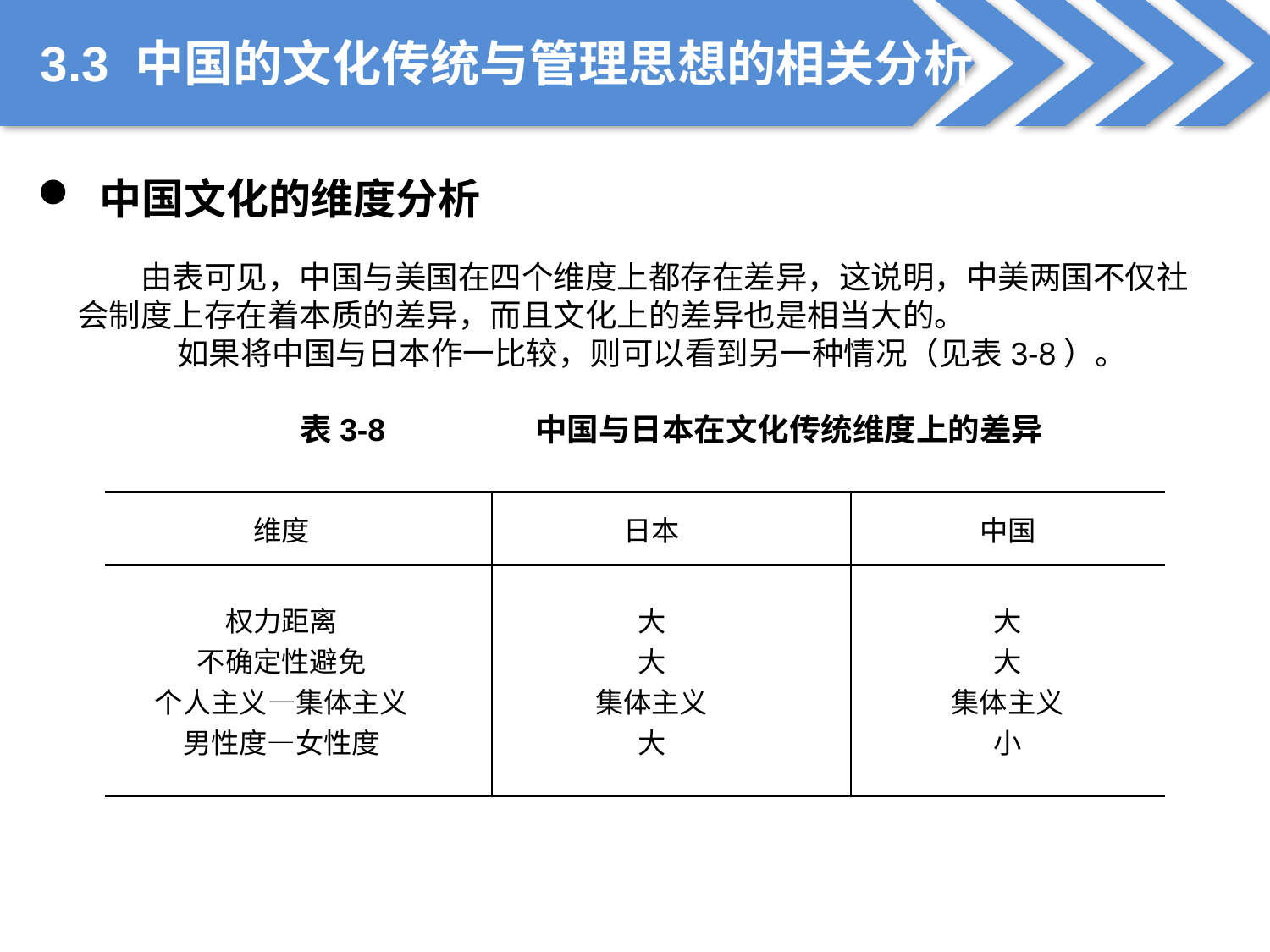

3.3 中国的文化传统与管理思想的相关分析
 中国文化的维度分析
由表可见，中国与美国在四个维度上都存在差异，这说明，中美两国不仅社会制度上存在着本质的差异，而且文化上的差异也是相当大的。
    如果将中国与日本作一比较，则可以看到另一种情况（见表3-8）。

表3-8                中国与日本在文化传统维度上的差异
| 维度 |  | 日本 |  | 中国 |
| --- | --- | --- | --- | --- |
| 权力距离 不确定性避免 个人主义—集体主义 男性度—女性度 |  | 大 大 集体主义 大 |  | 大 大 集体主义 小 |